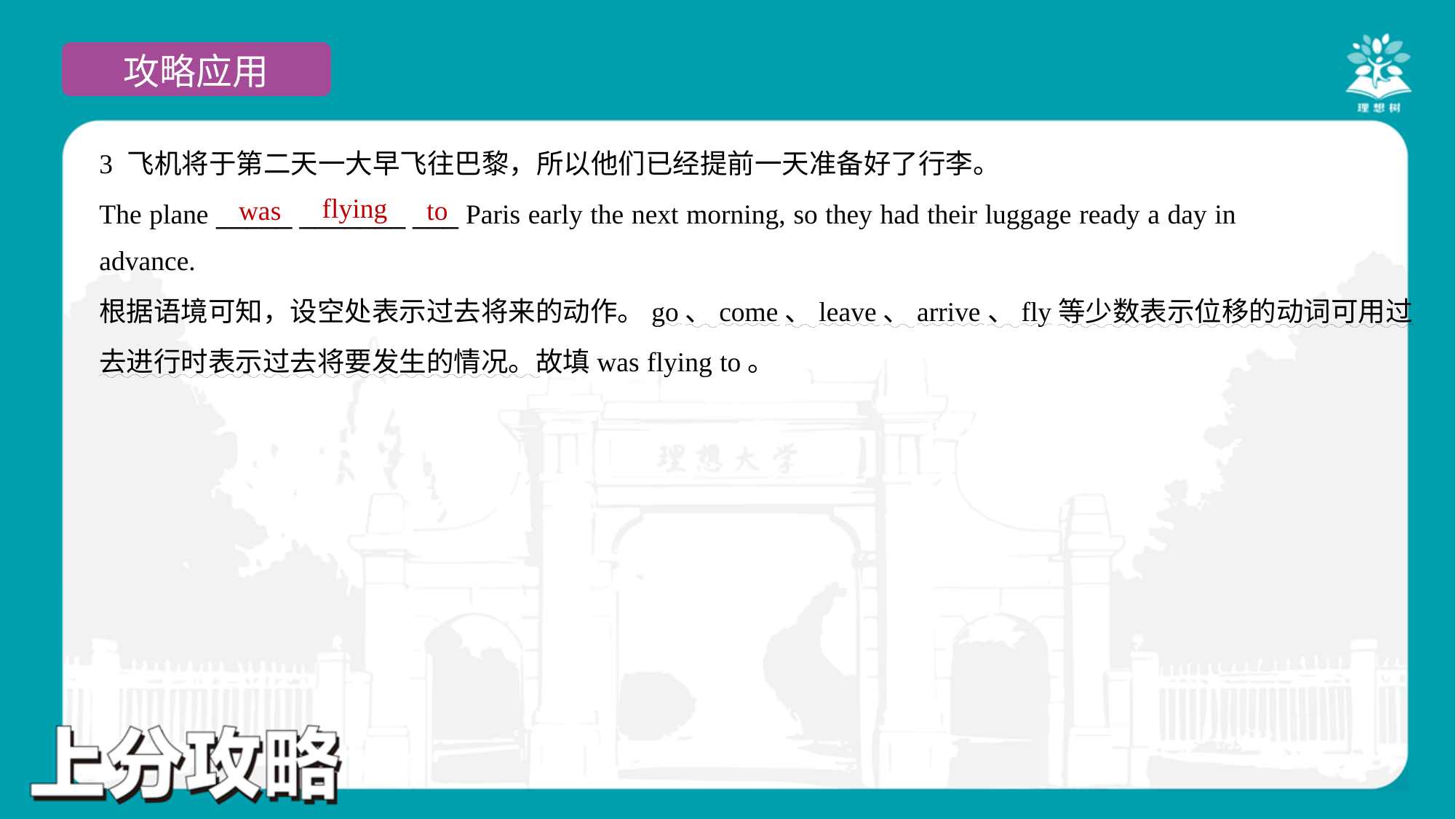

3 飞机将于第二天一大早飞往巴黎，所以他们已经提前一天准备好了行李。
The plane _____ _______ ___ Paris early the next morning, so they had their luggage ready a day in
advance.
flying
was
to
根据语境可知，设空处表示过去将来的动作。go、come、leave、arrive、fly等少数表示位移的动词可用过
去进行时表示过去将要发生的情况。故填was flying to。